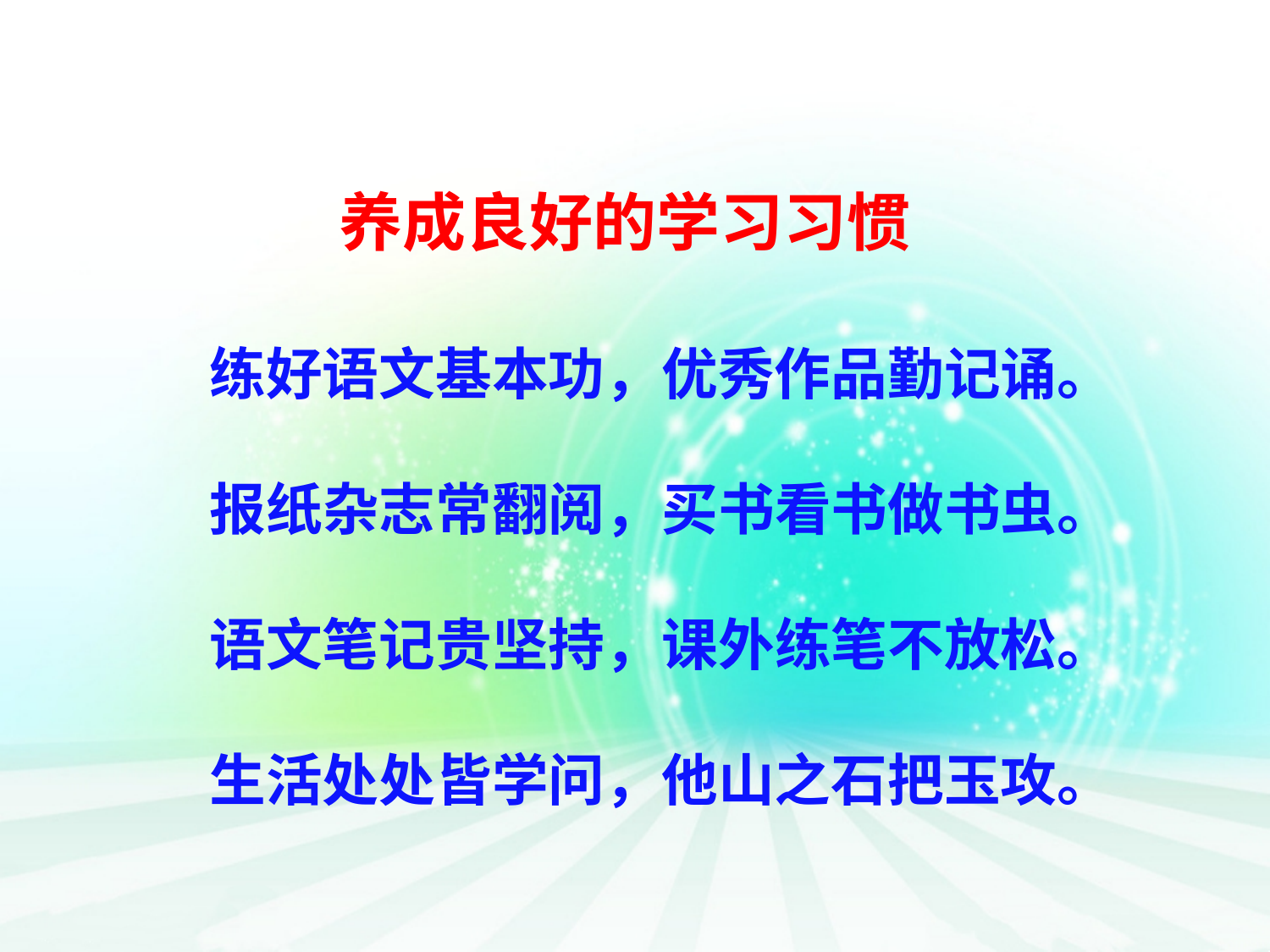

养成良好的学习习惯
练好语文基本功，优秀作品勤记诵。
报纸杂志常翻阅，买书看书做书虫。
语文笔记贵坚持，课外练笔不放松。
生活处处皆学问，他山之石把玉攻。